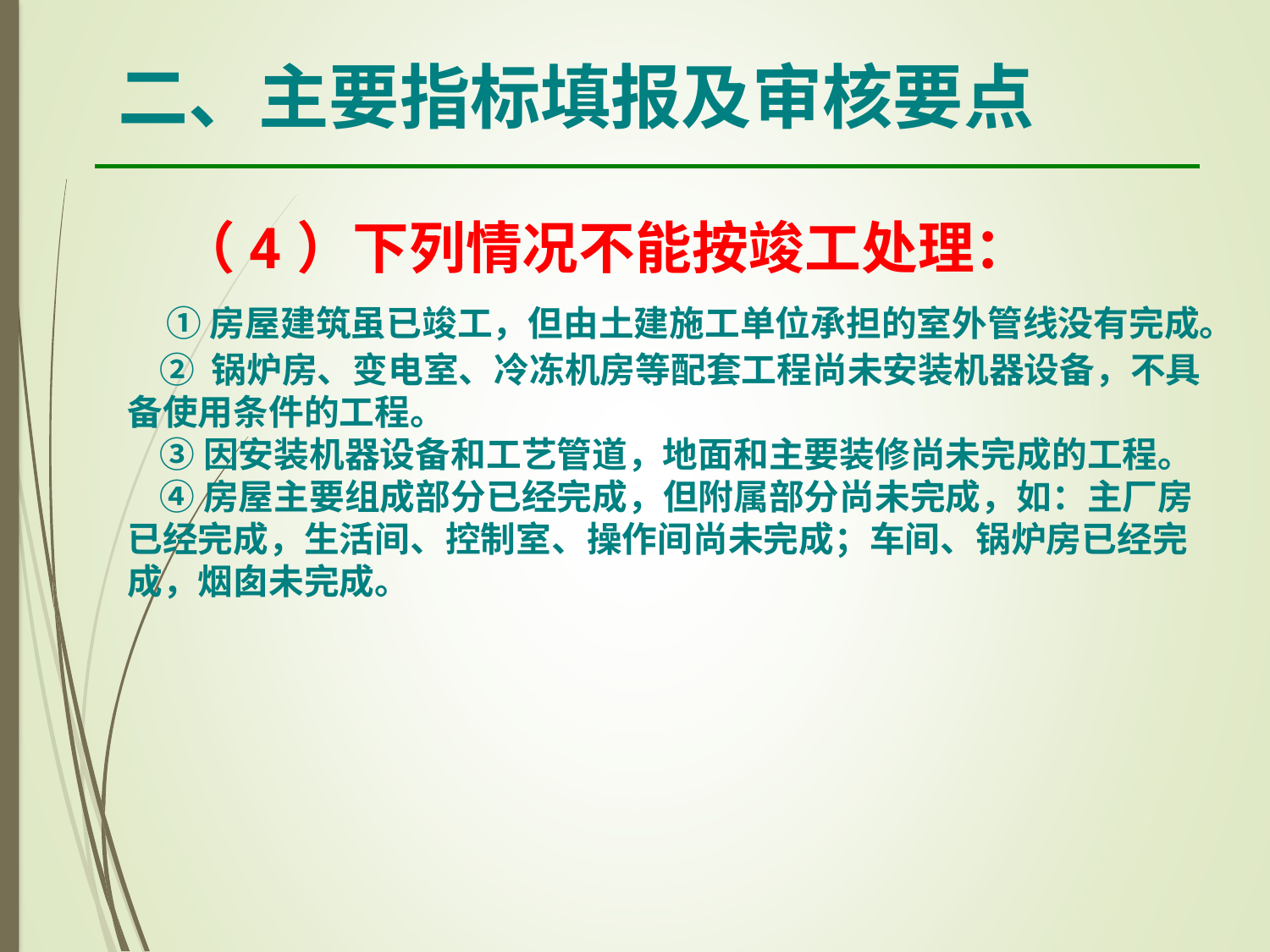

二、主要指标填报及审核要点
   （4）下列情况不能按竣工处理：
   ①房屋建筑虽已竣工，但由土建施工单位承担的室外管线没有完成。
    ② 锅炉房、变电室、冷冻机房等配套工程尚未安装机器设备，不具备使用条件的工程。
    ③因安装机器设备和工艺管道，地面和主要装修尚未完成的工程。
    ④房屋主要组成部分已经完成，但附属部分尚未完成，如：主厂房已经完成，生活间、控制室、操作间尚未完成；车间、锅炉房已经完成，烟囱未完成。